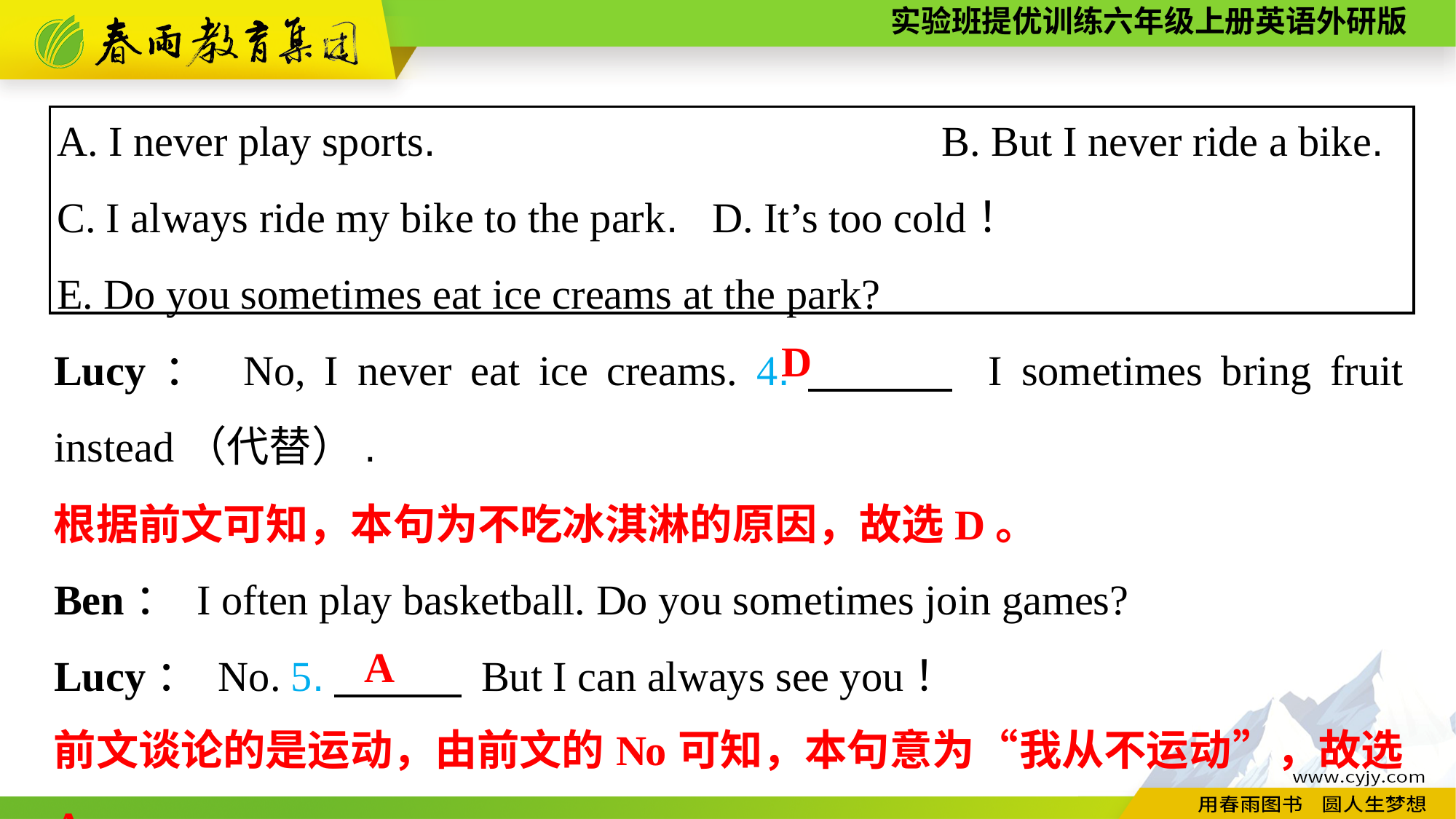

A. I never play sports.　　　　　　　　　           B. But I never ride a bike.
C. I always ride my bike to the park.	D. It’s too cold！
E. Do you sometimes eat ice creams at the park?

Lucy： No, I never eat ice creams. 4.　　　 I sometimes bring fruit instead（代替）.

Ben： I often play basketball. Do you sometimes join games?
Lucy： No. 5.　　　 But I can always see you！
D
根据前文可知，本句为不吃冰淇淋的原因，故选D。
A
前文谈论的是运动，由前文的No可知，本句意为“我从不运动”，故选A。